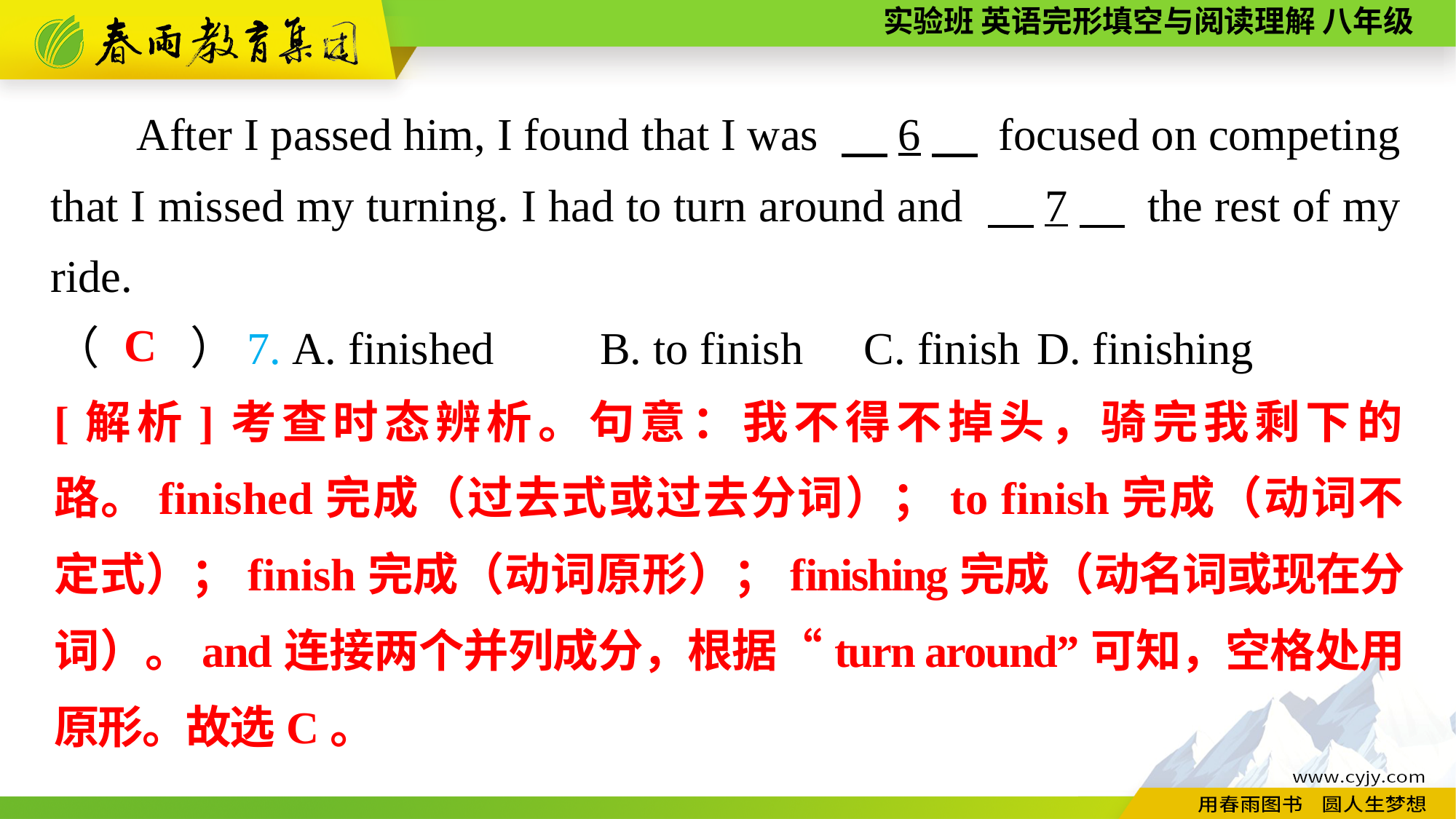

After I passed him, I found that I was 　6　 focused on competing that I missed my turning. I had to turn around and 　7　 the rest of my ride.
C
（　　）7. A. finished	B. to finish	    C. finish	D. finishing
[解析]考查时态辨析。句意：我不得不掉头，骑完我剩下的路。finished完成（过去式或过去分词）；to finish完成（动词不定式）；finish完成（动词原形）；finishing完成（动名词或现在分词）。and连接两个并列成分，根据“turn around”可知，空格处用原形。故选C。